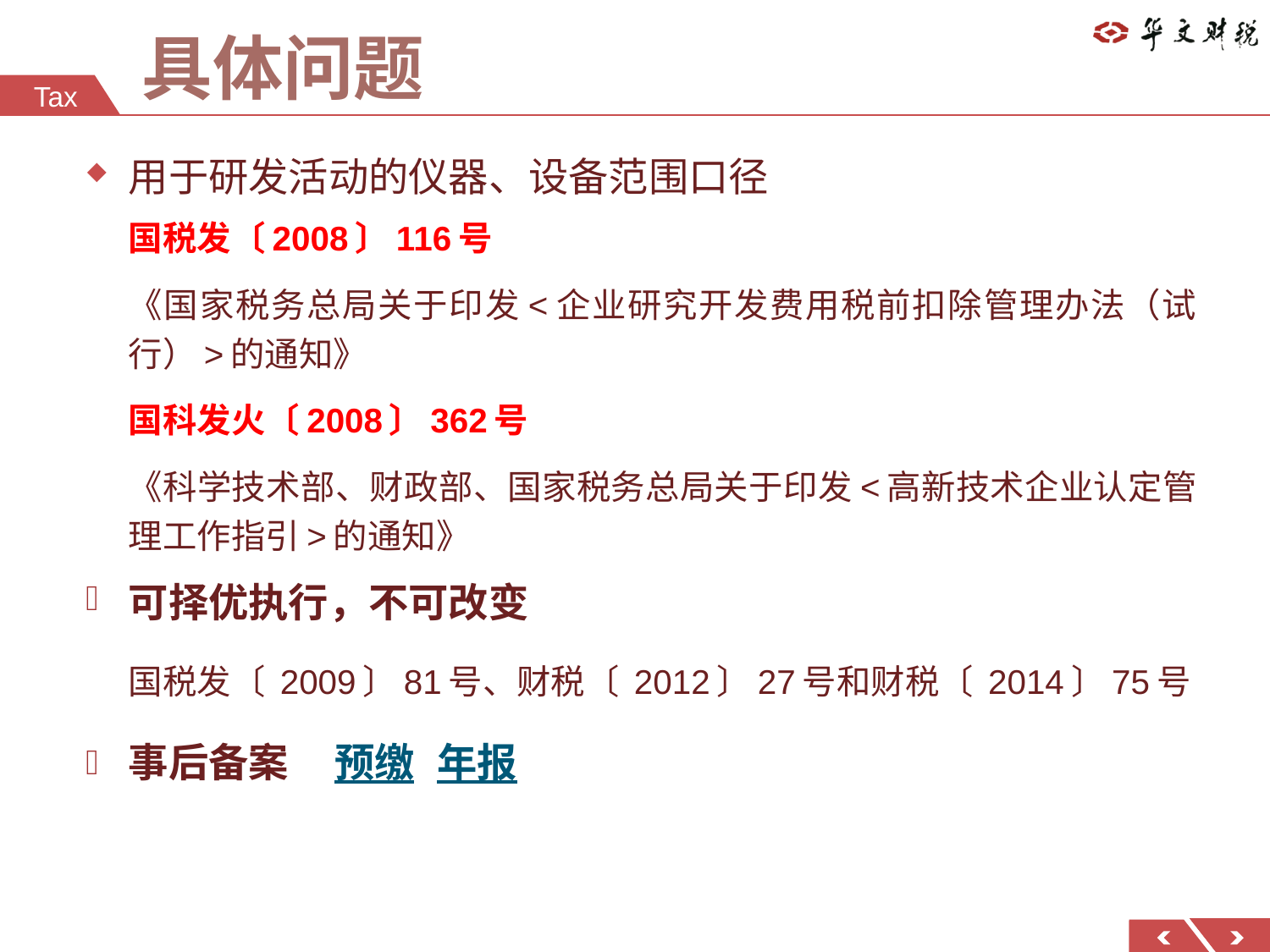

# 具体问题
用于研发活动的仪器、设备范围口径
国税发〔2008〕116号
《国家税务总局关于印发<企业研究开发费用税前扣除管理办法（试行）>的通知》
国科发火〔2008〕362号
《科学技术部、财政部、国家税务总局关于印发<高新技术企业认定管理工作指引>的通知》
可择优执行，不可改变
国税发〔 2009〕81号、财税〔 2012〕27号和财税〔 2014〕75号
事后备案	预缴	年报